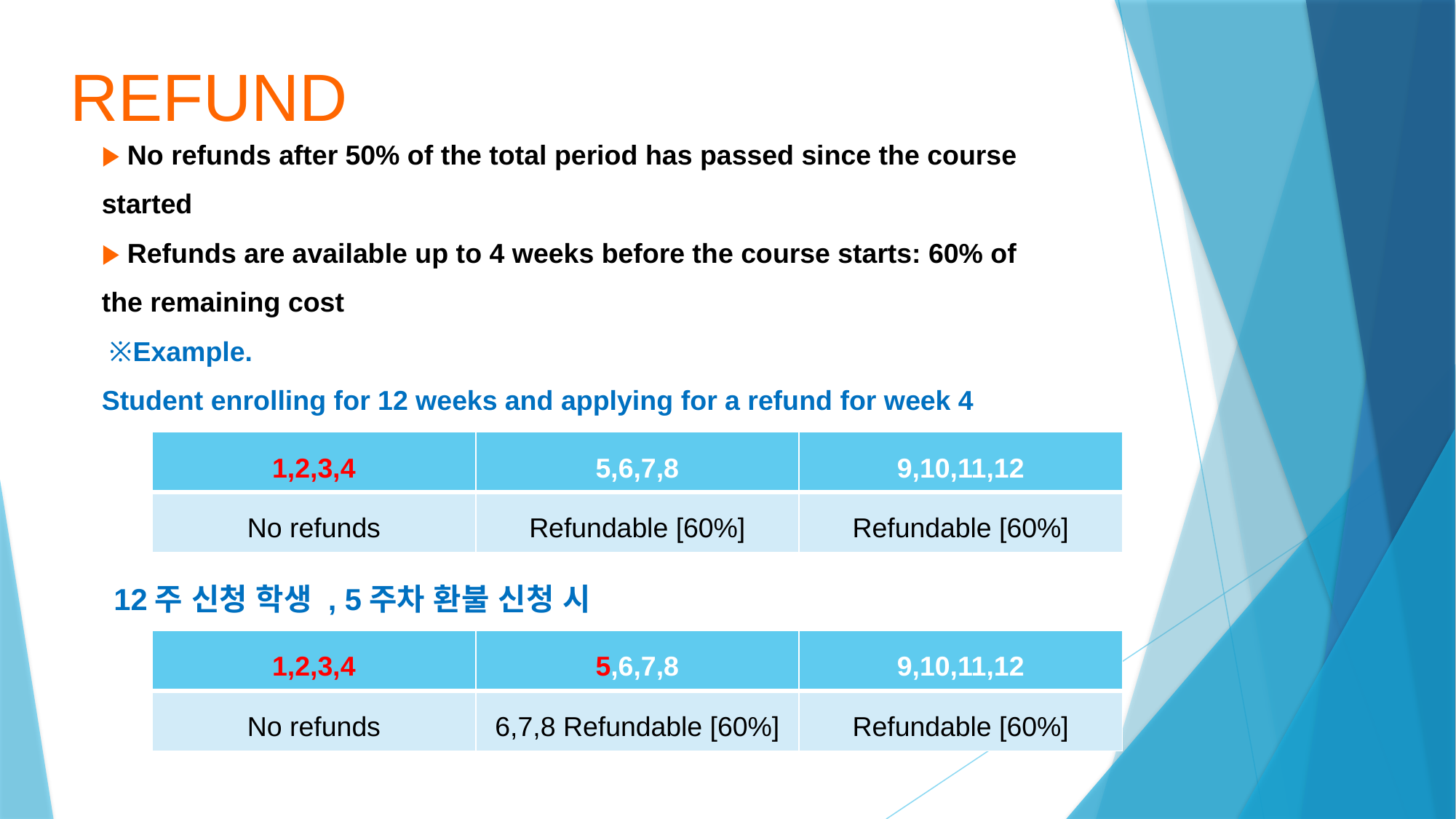

REFUND
▶ No refunds after 50% of the total period has passed since the course started
▶ Refunds are available up to 4 weeks before the course starts: 60% of the remaining cost
 ※ Example.
Student enrolling for 12 weeks and applying for a refund for week 4
| 1,2,3,4 | 5,6,7,8 | 9,10,11,12 |
| --- | --- | --- |
| No refunds | Refundable [60%] | Refundable [60%] |
12주 신청 학생 , 5주차 환불 신청 시
| 1,2,3,4 | 5,6,7,8 | 9,10,11,12 |
| --- | --- | --- |
| No refunds | 6,7,8 Refundable [60%] | Refundable [60%] |